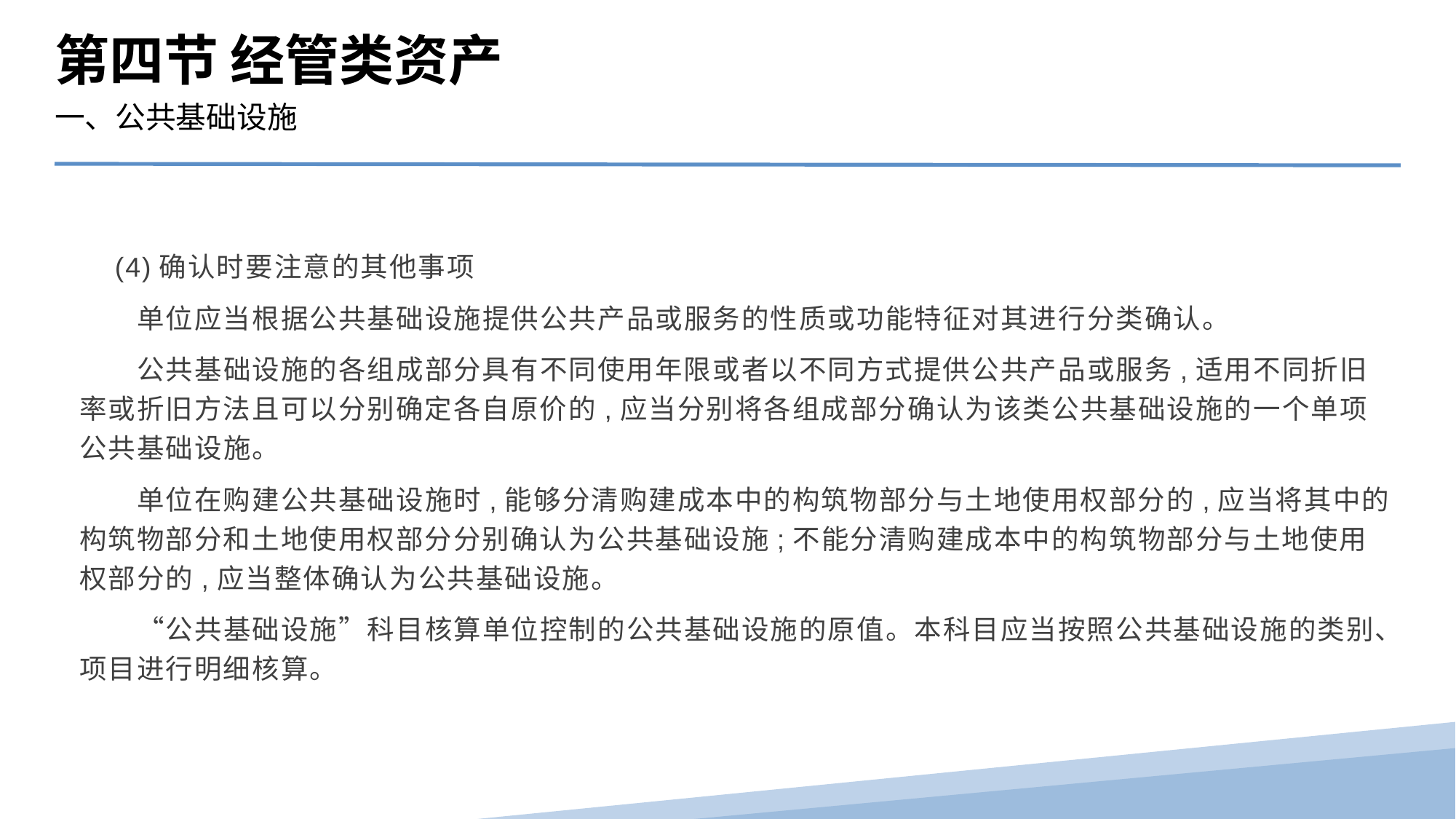

第四节 经管类资产
一、公共基础设施
　(4)确认时要注意的其他事项
　　单位应当根据公共基础设施提供公共产品或服务的性质或功能特征对其进行分类确认。
　　公共基础设施的各组成部分具有不同使用年限或者以不同方式提供公共产品或服务,适用不同折旧率或折旧方法且可以分别确定各自原价的,应当分别将各组成部分确认为该类公共基础设施的一个单项公共基础设施。
　　单位在购建公共基础设施时,能够分清购建成本中的构筑物部分与土地使用权部分的,应当将其中的构筑物部分和土地使用权部分分别确认为公共基础设施;不能分清购建成本中的构筑物部分与土地使用权部分的,应当整体确认为公共基础设施。
　　“公共基础设施”科目核算单位控制的公共基础设施的原值。本科目应当按照公共基础设施的类别、项目进行明细核算。